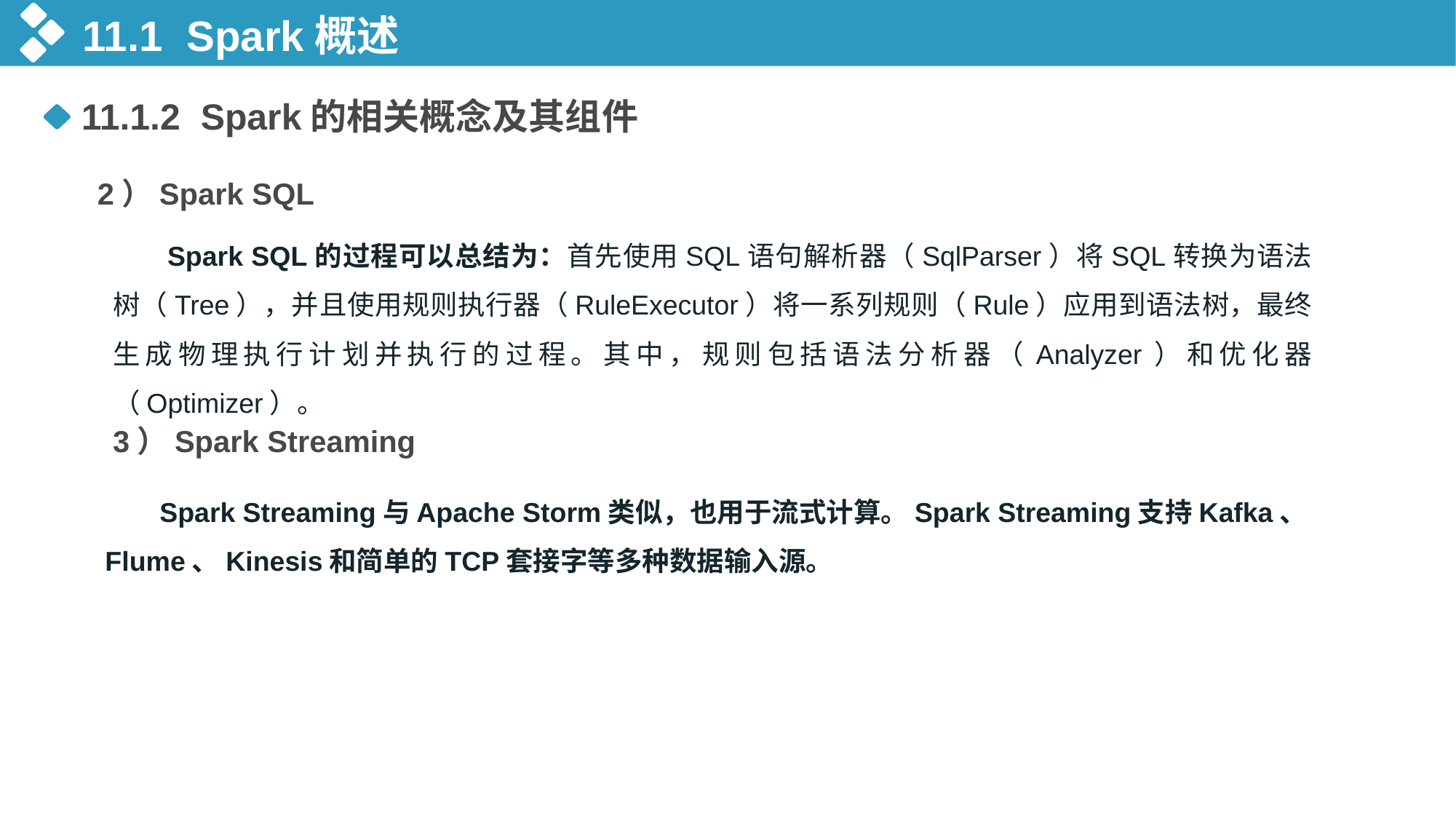

11.1  Spark概述
11.1.2  Spark的相关概念及其组件

2）Spark SQL
Spark SQL的过程可以总结为：首先使用SQL语句解析器（SqlParser）将SQL转换为语法树（Tree），并且使用规则执行器（RuleExecutor）将一系列规则（Rule）应用到语法树，最终生成物理执行计划并执行的过程。其中，规则包括语法分析器（Analyzer）和优化器（Optimizer）。
3）Spark Streaming
Spark Streaming与Apache Storm类似，也用于流式计算。Spark Streaming支持Kafka、Flume、Kinesis和简单的TCP套接字等多种数据输入源。